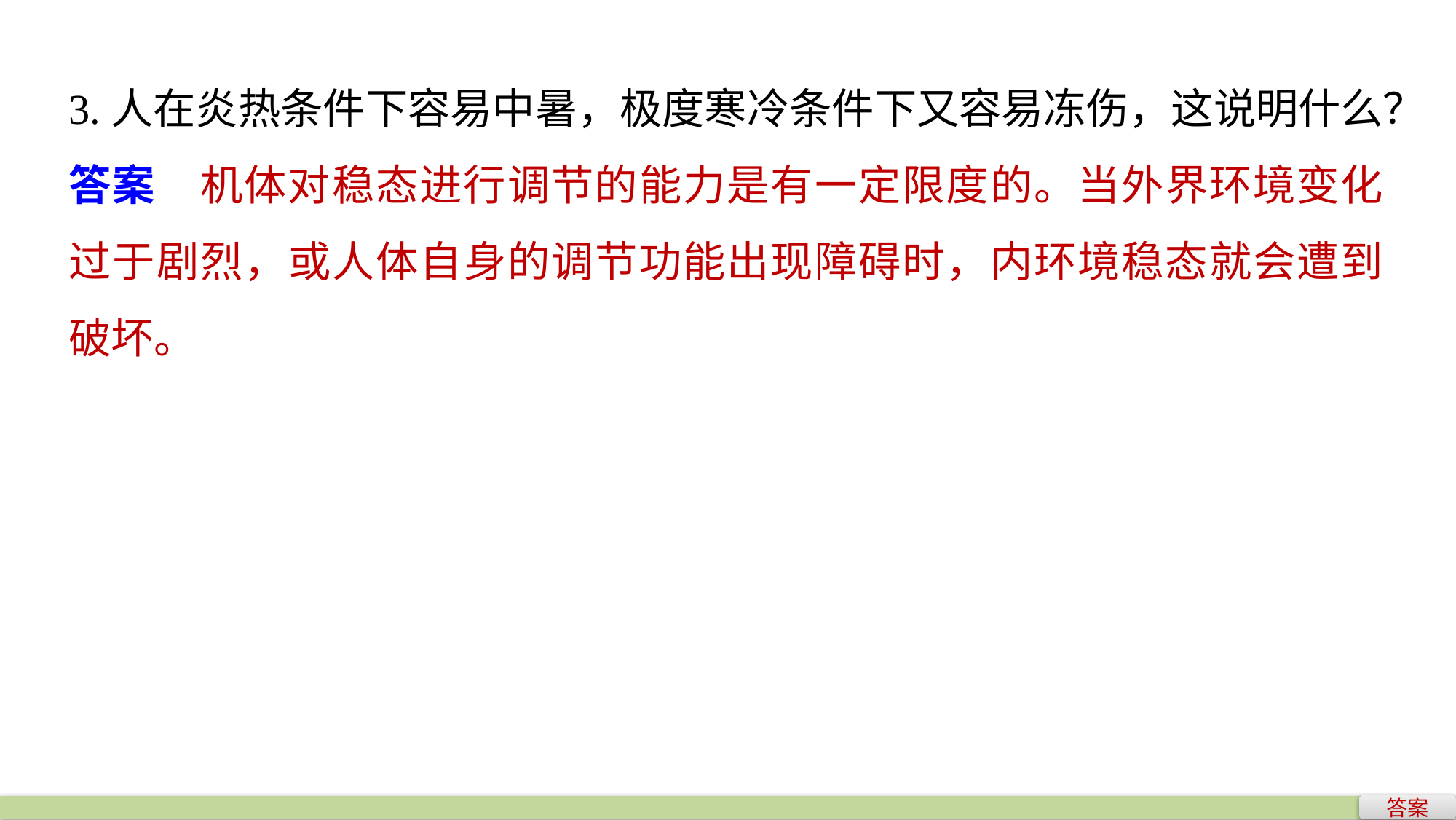

3.人在炎热条件下容易中暑，极度寒冷条件下又容易冻伤，这说明什么？
答案　机体对稳态进行调节的能力是有一定限度的。当外界环境变化过于剧烈，或人体自身的调节功能出现障碍时，内环境稳态就会遭到破坏。
答案